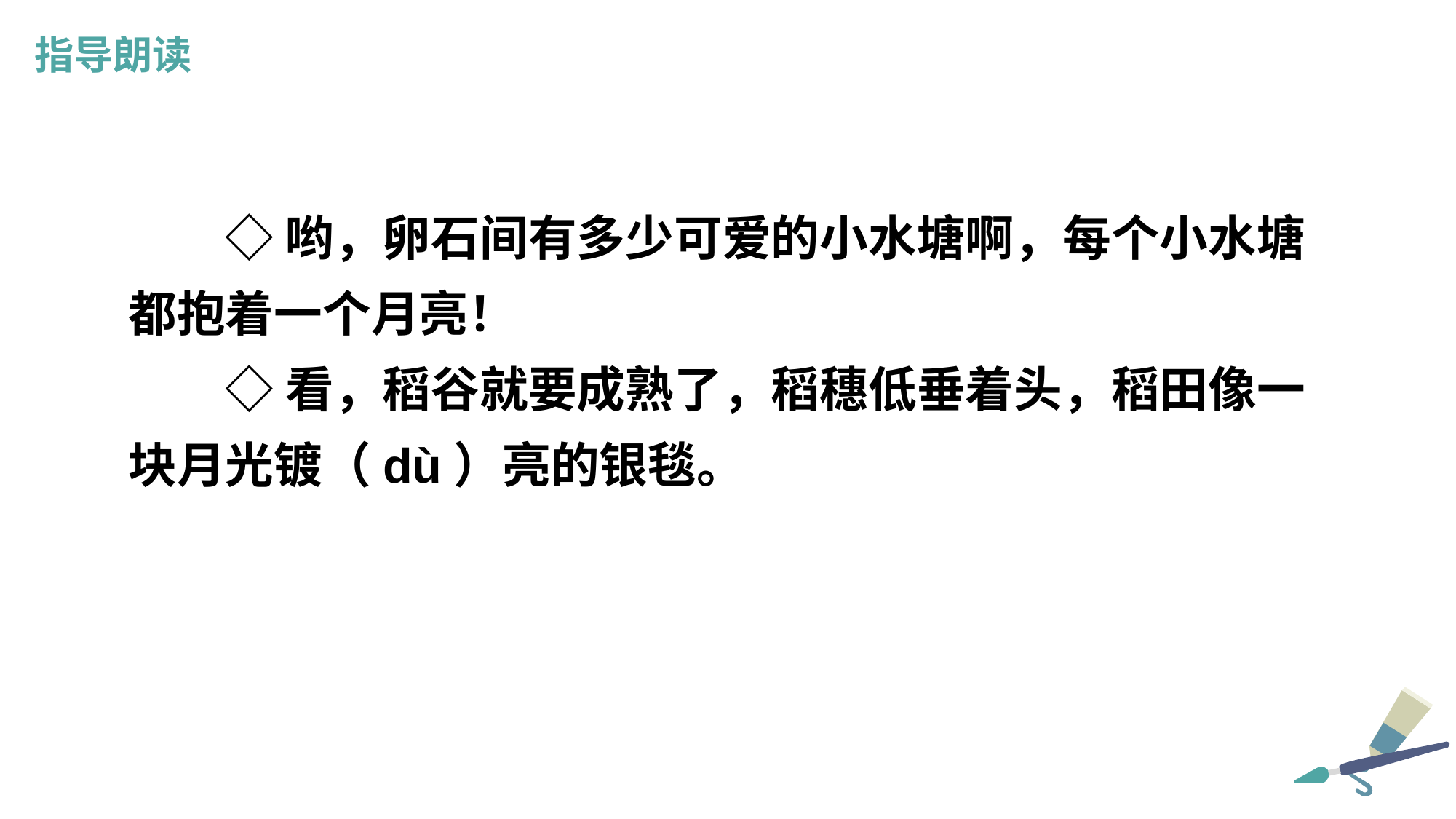

指导朗读
◇哟，卵石间有多少可爱的小水塘啊，每个小水塘都抱着一个月亮！
◇看，稻谷就要成熟了，稻穗低垂着头，稻田像一块月光镀（dù）亮的银毯。